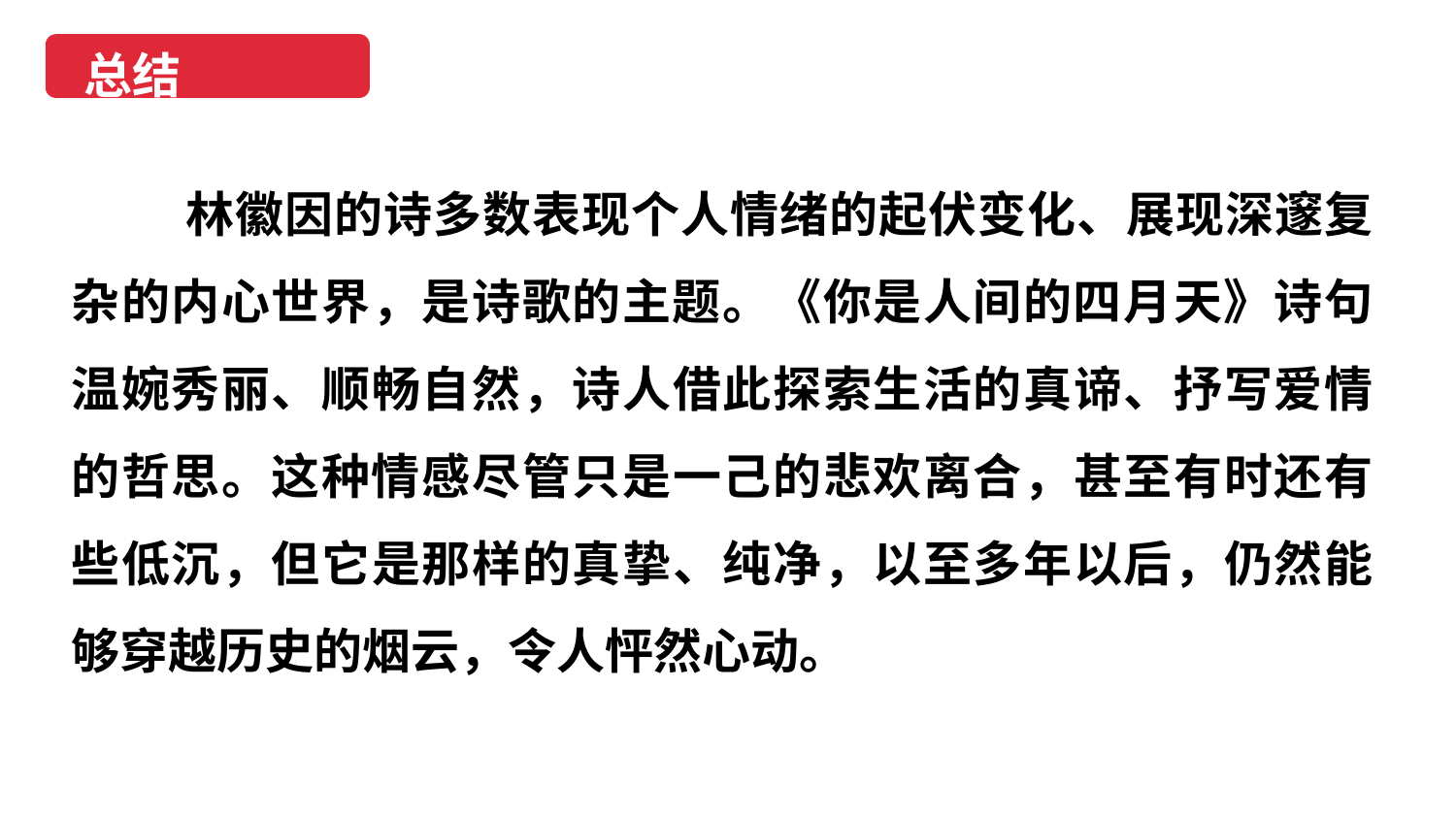

总结
林徽因的诗多数表现个人情绪的起伏变化、展现深邃复杂的内心世界，是诗歌的主题。《你是人间的四月天》诗句温婉秀丽、顺畅自然，诗人借此探索生活的真谛、抒写爱情的哲思。这种情感尽管只是一己的悲欢离合，甚至有时还有些低沉，但它是那样的真挚、纯净，以至多年以后，仍然能够穿越历史的烟云，令人怦然心动。